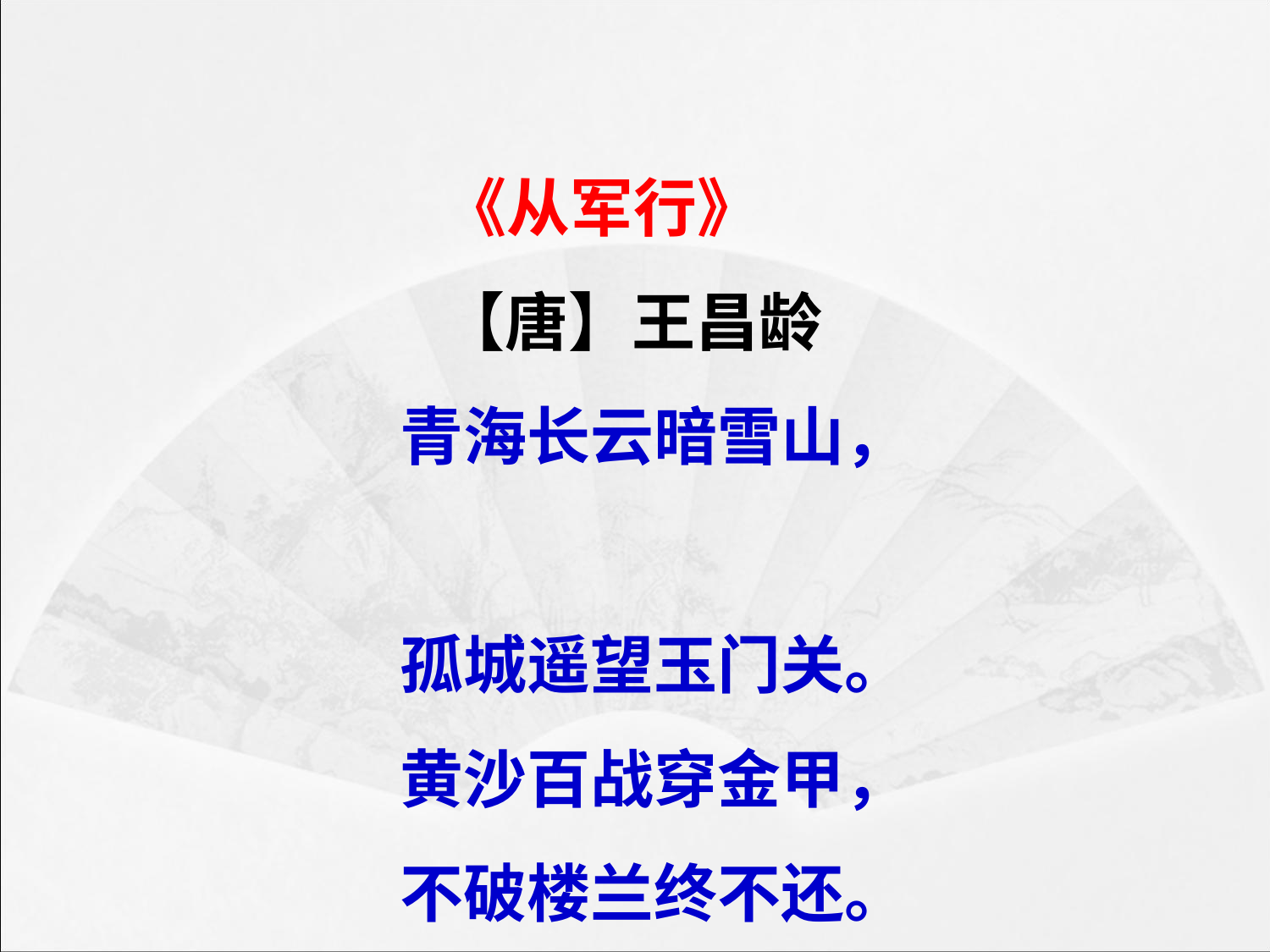

《从军行》
    【唐】王昌龄
      青海长云暗雪山，
      孤城遥望玉门关。
      黄沙百战穿金甲，
      不破楼兰终不还。